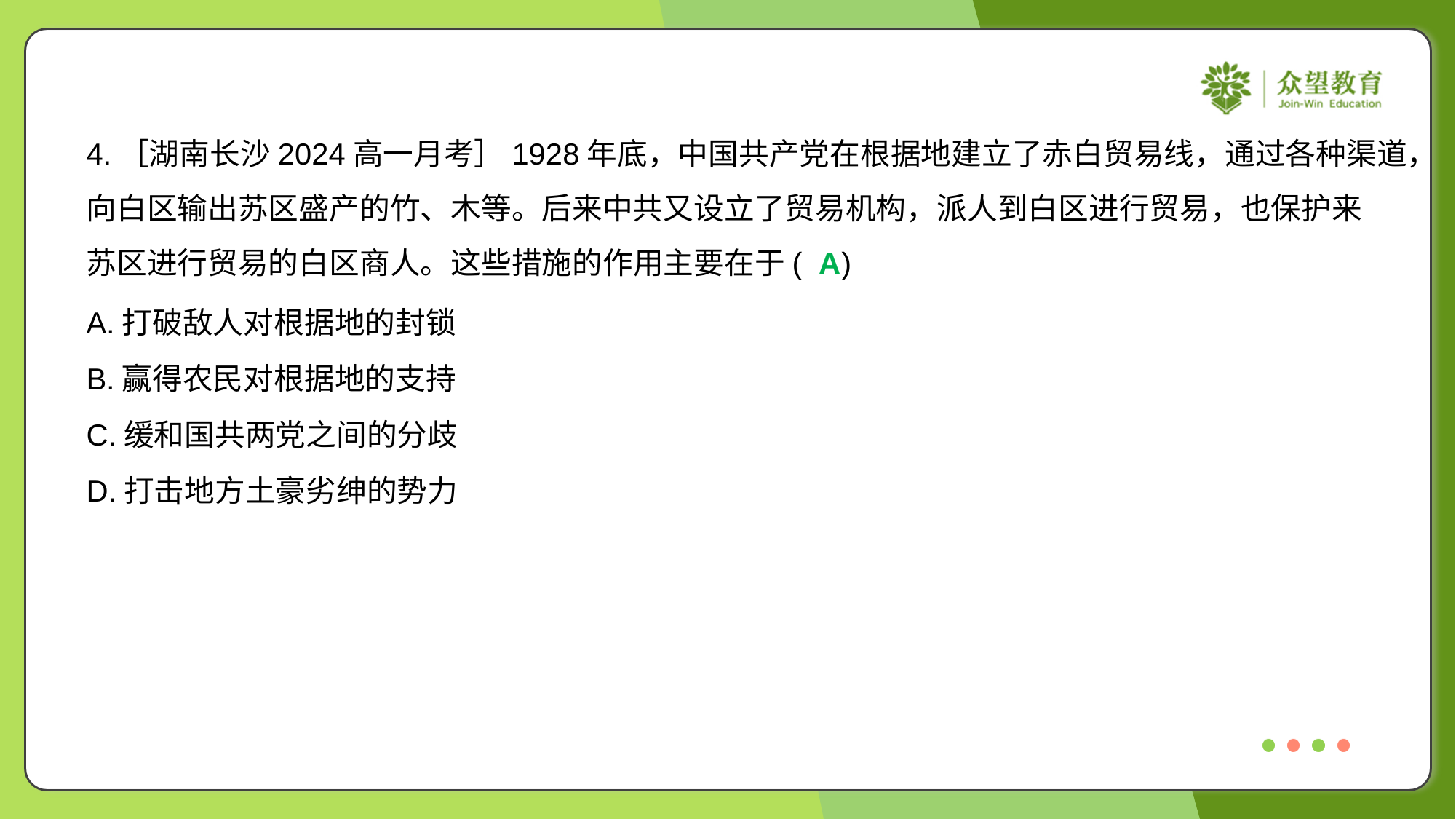

4.［湖南长沙2024高一月考］1928年底，中国共产党在根据地建立了赤白贸易线，通过各种渠道，
向白区输出苏区盛产的竹、木等。后来中共又设立了贸易机构，派人到白区进行贸易，也保护来
苏区进行贸易的白区商人。这些措施的作用主要在于(     )
A
A.打破敌人对根据地的封锁
B.赢得农民对根据地的支持
C.缓和国共两党之间的分歧
D.打击地方土豪劣绅的势力